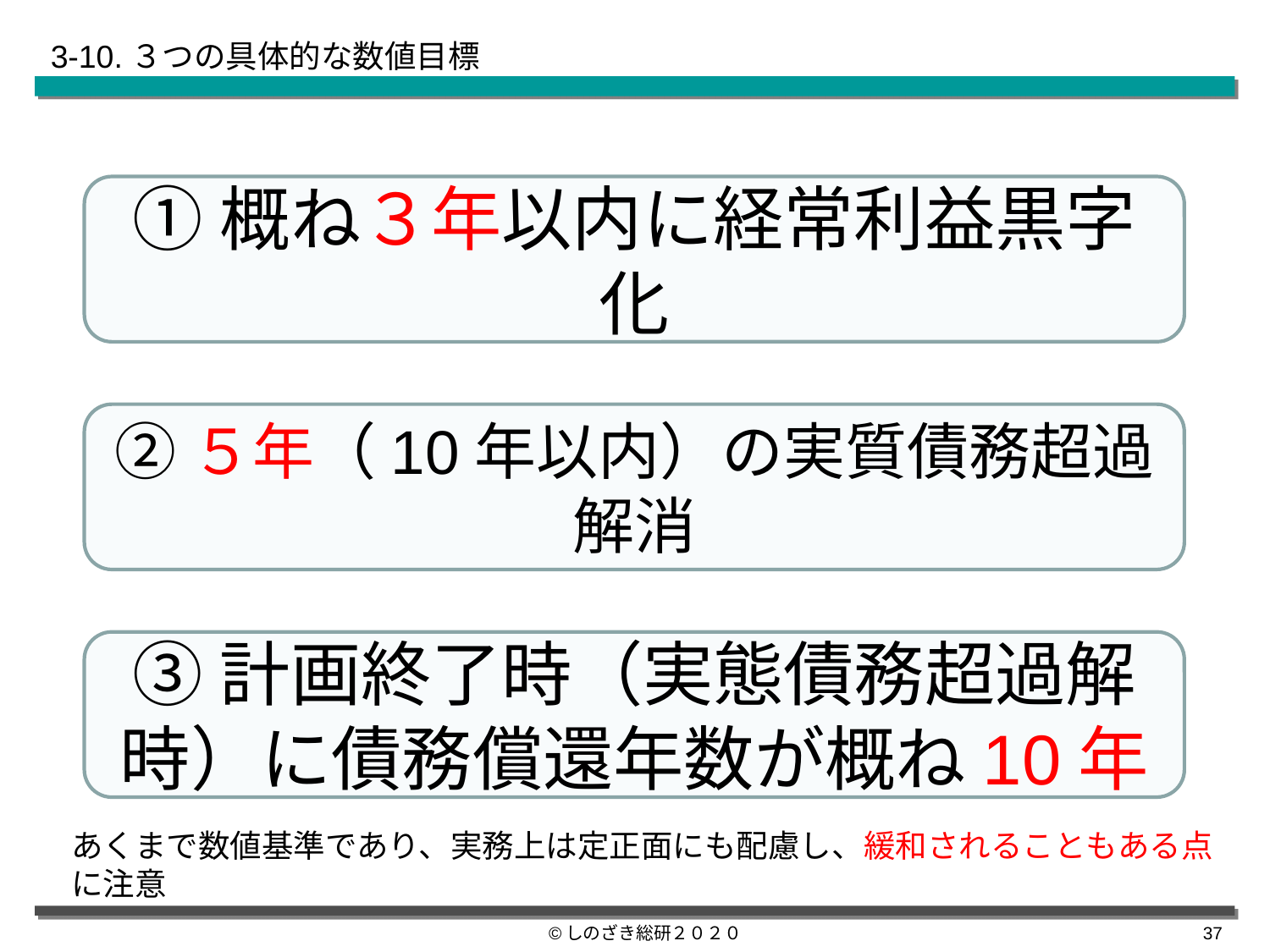

3-10.３つの具体的な数値目標
①概ね３年以内に経常利益黒字化
②５年（10年以内）の実質債務超過解消
③計画終了時（実態債務超過解時）に債務償還年数が概ね10年
あくまで数値基準であり、実務上は定正面にも配慮し、緩和されることもある点に注意
©しのざき総研２０２０
37